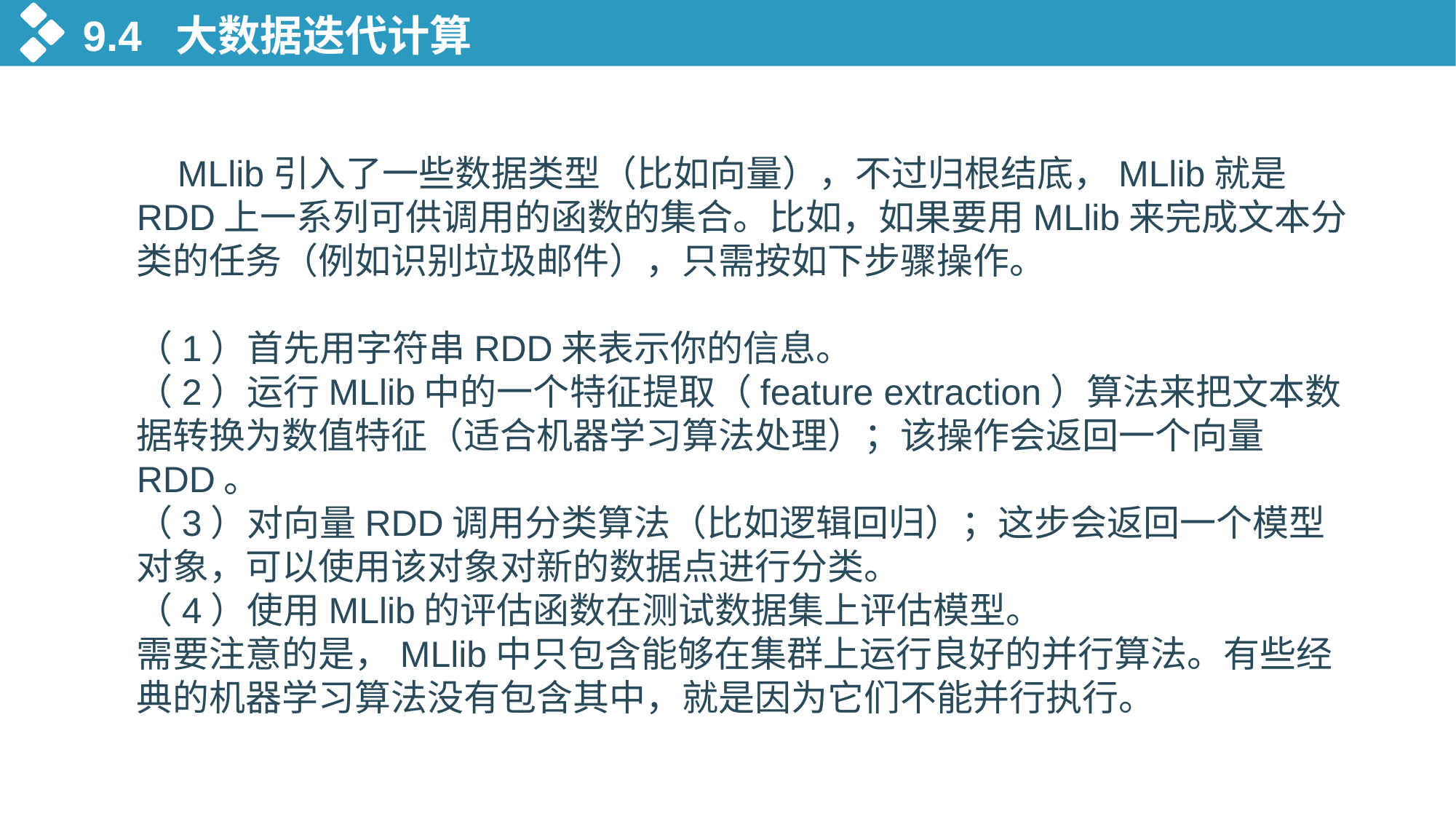

9.4  大数据迭代计算
    MLlib引入了一些数据类型（比如向量），不过归根结底，MLlib就是RDD上一系列可供调用的函数的集合。比如，如果要用MLlib来完成文本分类的任务（例如识别垃圾邮件），只需按如下步骤操作。

（1）首先用字符串RDD来表示你的信息。
（2）运行MLlib中的一个特征提取（feature extraction）算法来把文本数据转换为数值特征（适合机器学习算法处理）；该操作会返回一个向量RDD。
（3）对向量RDD调用分类算法（比如逻辑回归）；这步会返回一个模型对象，可以使用该对象对新的数据点进行分类。
（4）使用MLlib的评估函数在测试数据集上评估模型。
需要注意的是，MLlib中只包含能够在集群上运行良好的并行算法。有些经典的机器学习算法没有包含其中，就是因为它们不能并行执行。